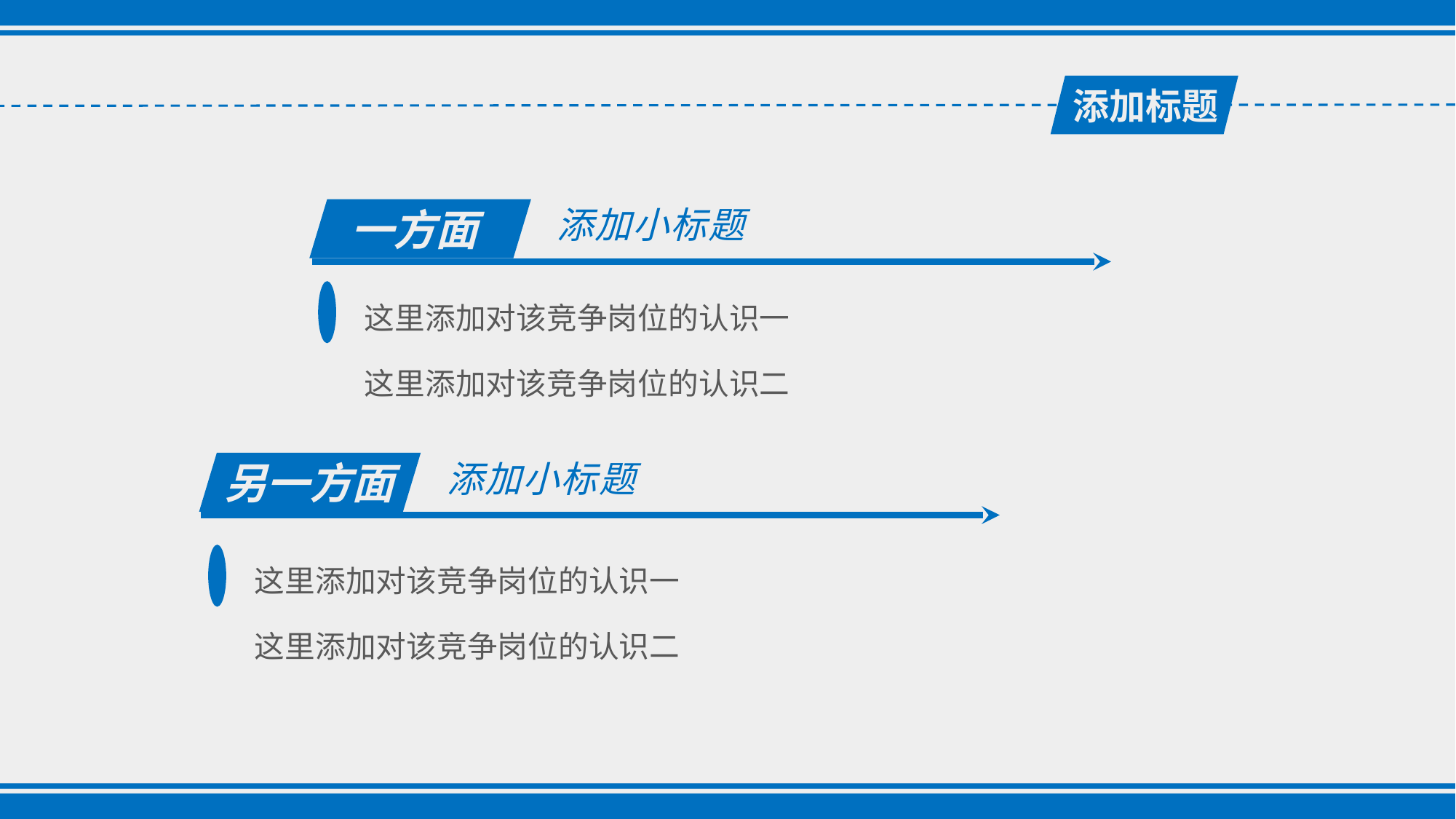

添加标题
添加小标题
一方面

这里添加对该竞争岗位的认识一
这里添加对该竞争岗位的认识二
添加小标题
另一方面

这里添加对该竞争岗位的认识一
这里添加对该竞争岗位的认识二